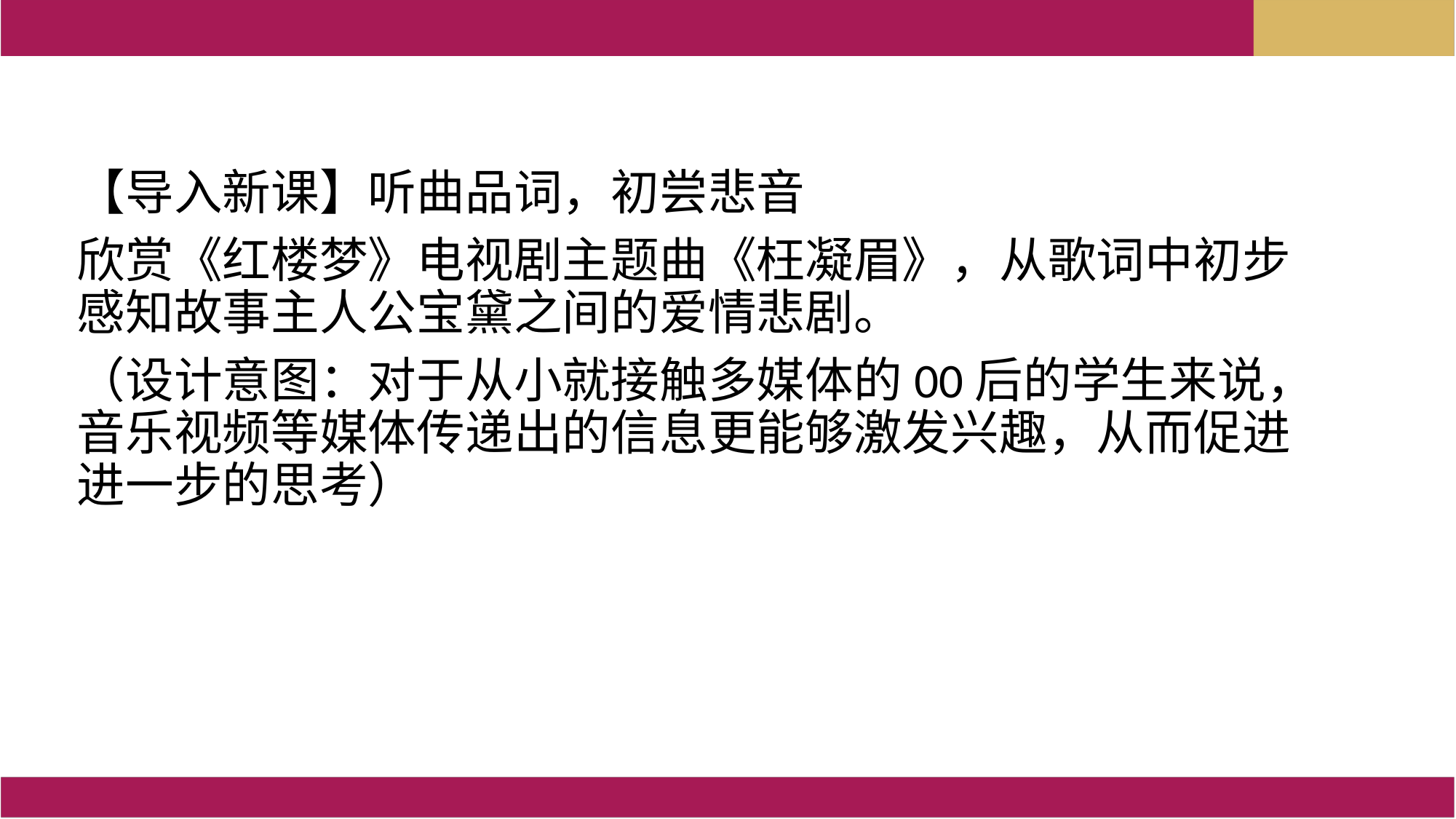

【导入新课】听曲品词，初尝悲音
欣赏《红楼梦》电视剧主题曲《枉凝眉》，从歌词中初步感知故事主人公宝黛之间的爱情悲剧。
（设计意图：对于从小就接触多媒体的00后的学生来说，音乐视频等媒体传递出的信息更能够激发兴趣，从而促进进一步的思考）